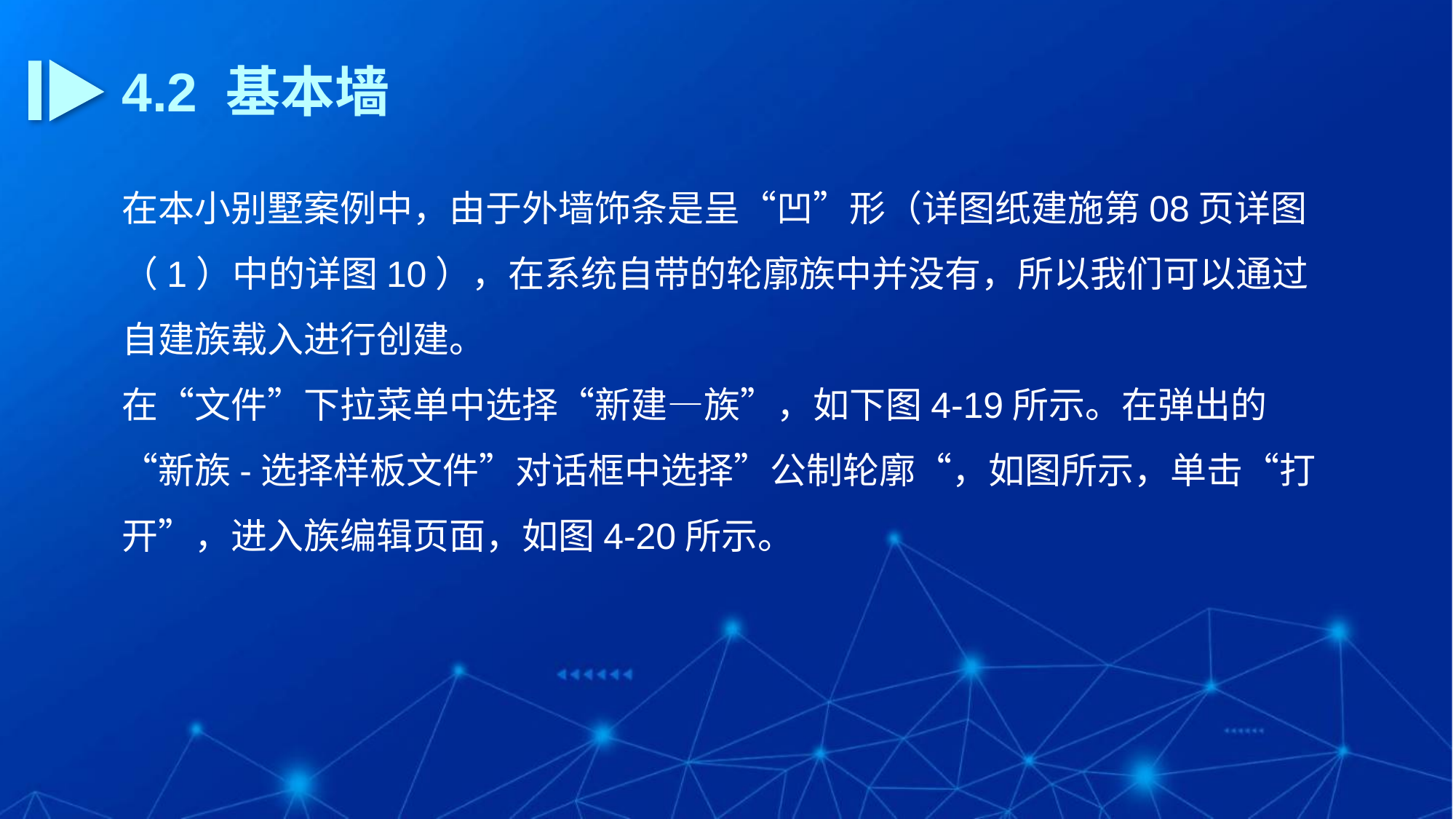

4.2 基本墙

在本小别墅案例中，由于外墙饰条是呈“凹”形（详图纸建施第08页详图（1）中的详图10），在系统自带的轮廓族中并没有，所以我们可以通过自建族载入进行创建。
在“文件”下拉菜单中选择“新建—族”，如下图4-19所示。在弹出的“新族-选择样板文件”对话框中选择”公制轮廓“，如图所示，单击“打开”，进入族编辑页面，如图4-20所示。